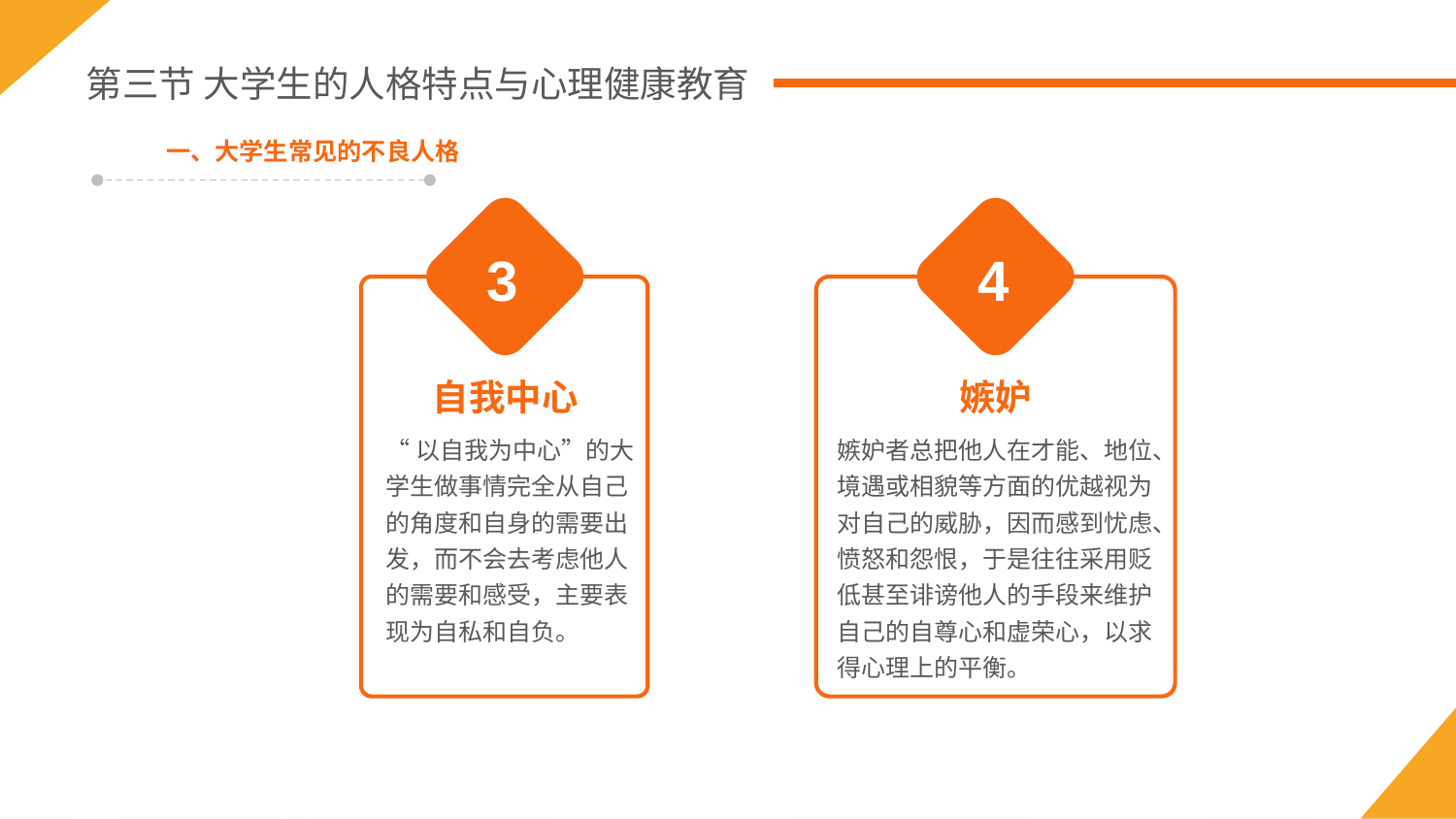

第三节 大学生的人格特点与心理健康教育
一、大学生常见的不良人格

嫉妒
嫉妒者总把他人在才能、地位、境遇或相貌等方面的优越视为对自己的威胁，因而感到忧虑、愤怒和怨恨，于是往往采用贬低甚至诽谤他人的手段来维护自己的自尊心和虚荣心，以求得心理上的平衡。
4

自我中心
“以自我为中心”的大学生做事情完全从自己的角度和自身的需要出发，而不会去考虑他人的需要和感受，主要表现为自私和自负。
3